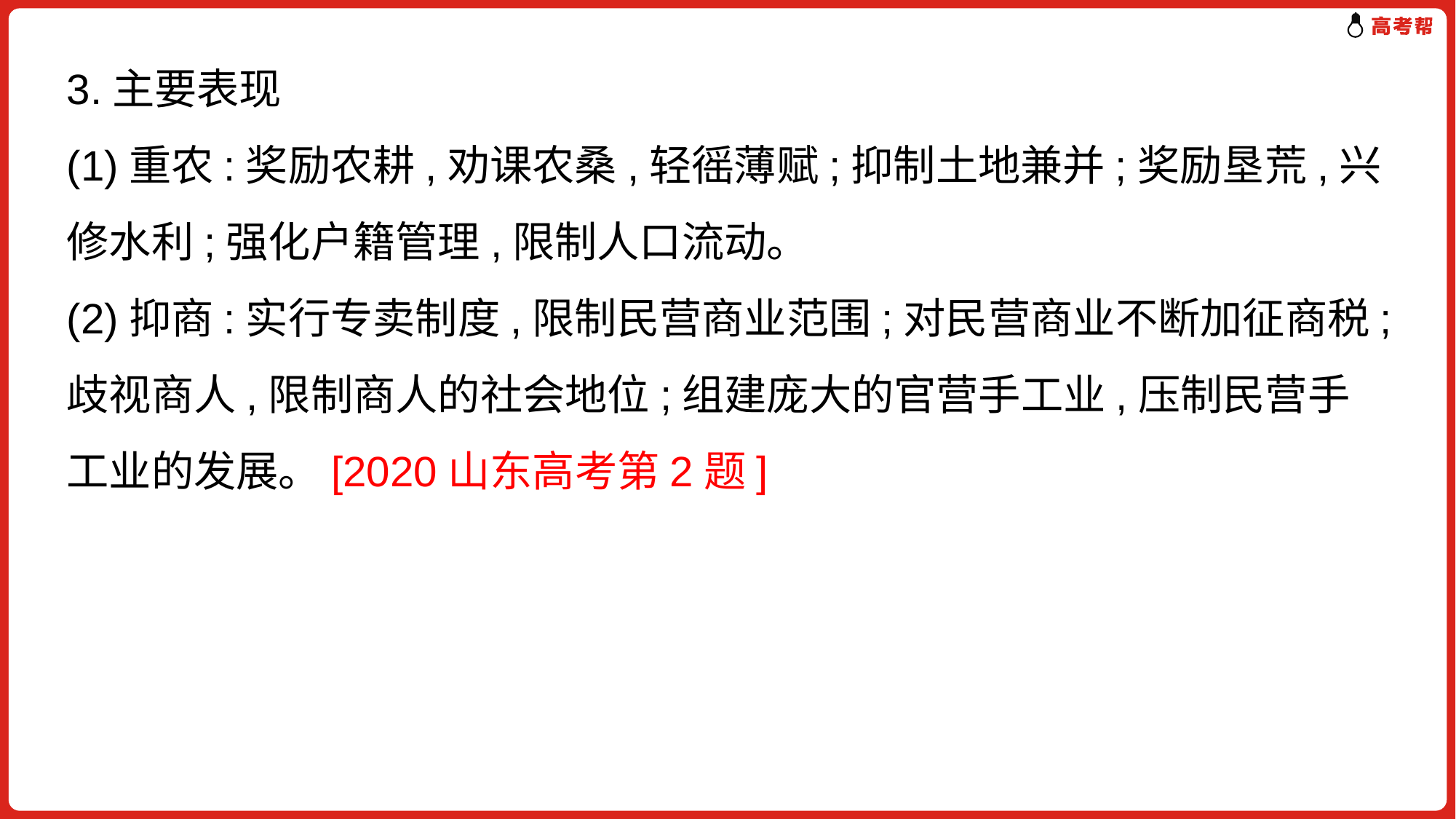

3.主要表现
(1)重农:奖励农耕,劝课农桑,轻徭薄赋;抑制土地兼并;奖励垦荒,兴修水利;强化户籍管理,限制人口流动。
(2)抑商:实行专卖制度,限制民营商业范围;对民营商业不断加征商税;歧视商人,限制商人的社会地位;组建庞大的官营手工业,压制民营手工业的发展。[2020山东高考第2题]